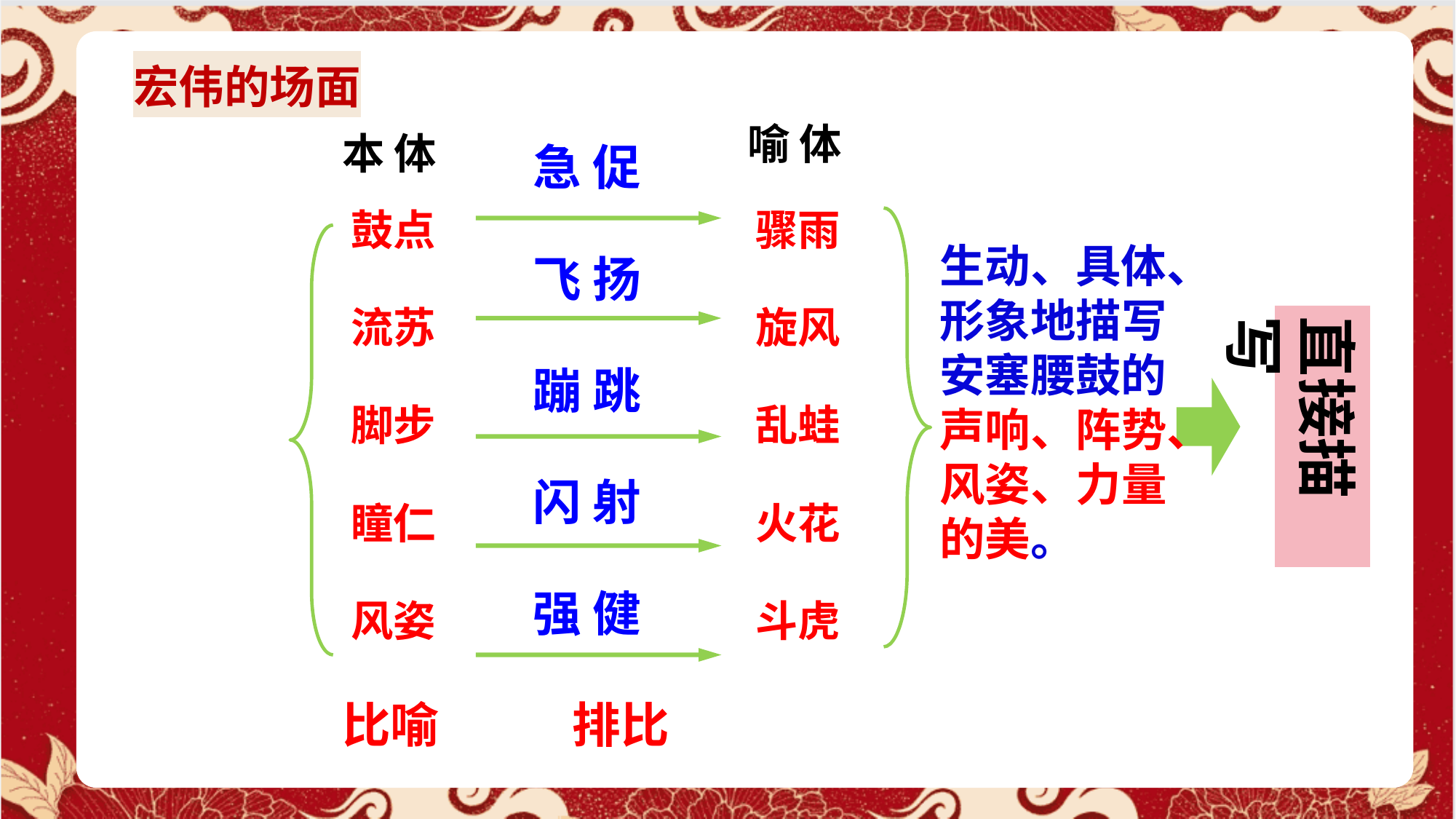

宏伟的场面
喻 体
本 体
急 促
飞 扬
蹦 跳
闪 射
强 健
鼓点
流苏
脚步
瞳仁
风姿
骤雨
旋风
乱蛙
火花
斗虎

生动、具体、形象地描写安塞腰鼓的声响、阵势、风姿、力量的美。
直接描写

比喻            排比